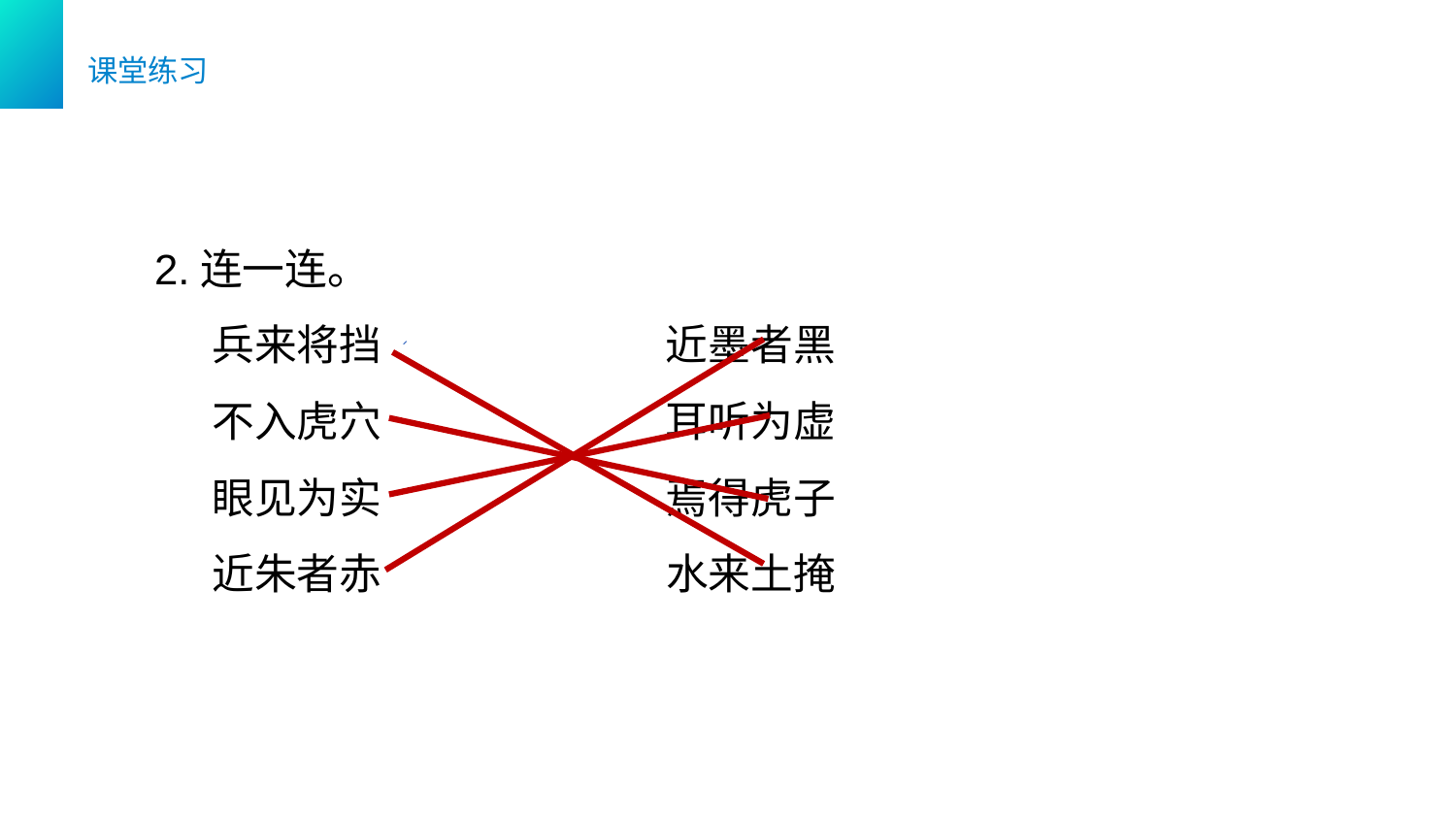

课堂练习
2.连一连。
     兵来将挡                              近墨者黑
     不入虎穴                              耳听为虚
     眼见为实                              焉得虎子
     近朱者赤                              水来土掩